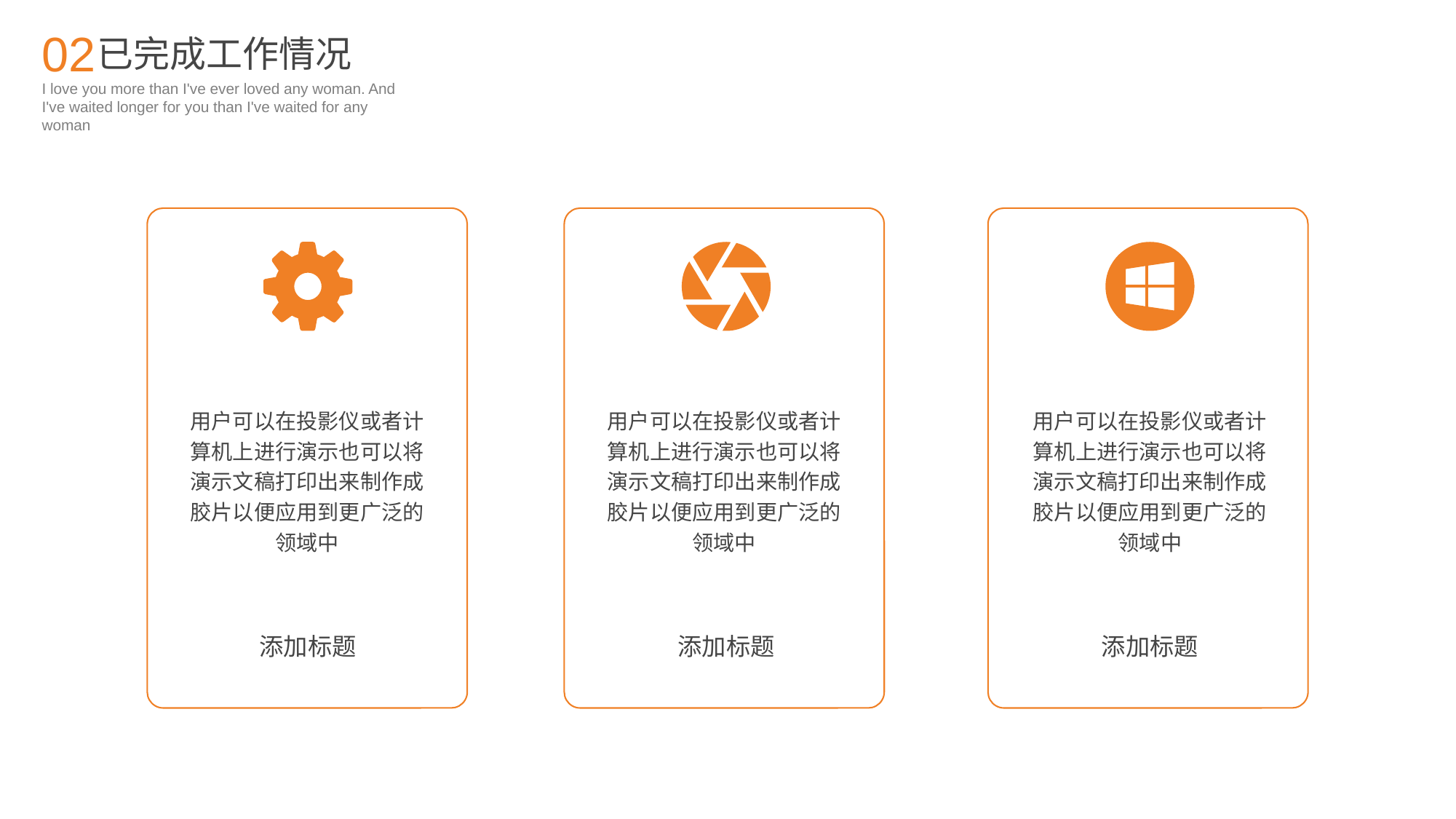

02
已完成工作情况
I love you more than I've ever loved any woman. And I've waited longer for you than I've waited for any woman

用户可以在投影仪或者计算机上进行演示也可以将演示文稿打印出来制作成胶片以便应用到更广泛的领域中
添加标题

用户可以在投影仪或者计算机上进行演示也可以将演示文稿打印出来制作成胶片以便应用到更广泛的领域中
添加标题

用户可以在投影仪或者计算机上进行演示也可以将演示文稿打印出来制作成胶片以便应用到更广泛的领域中
添加标题